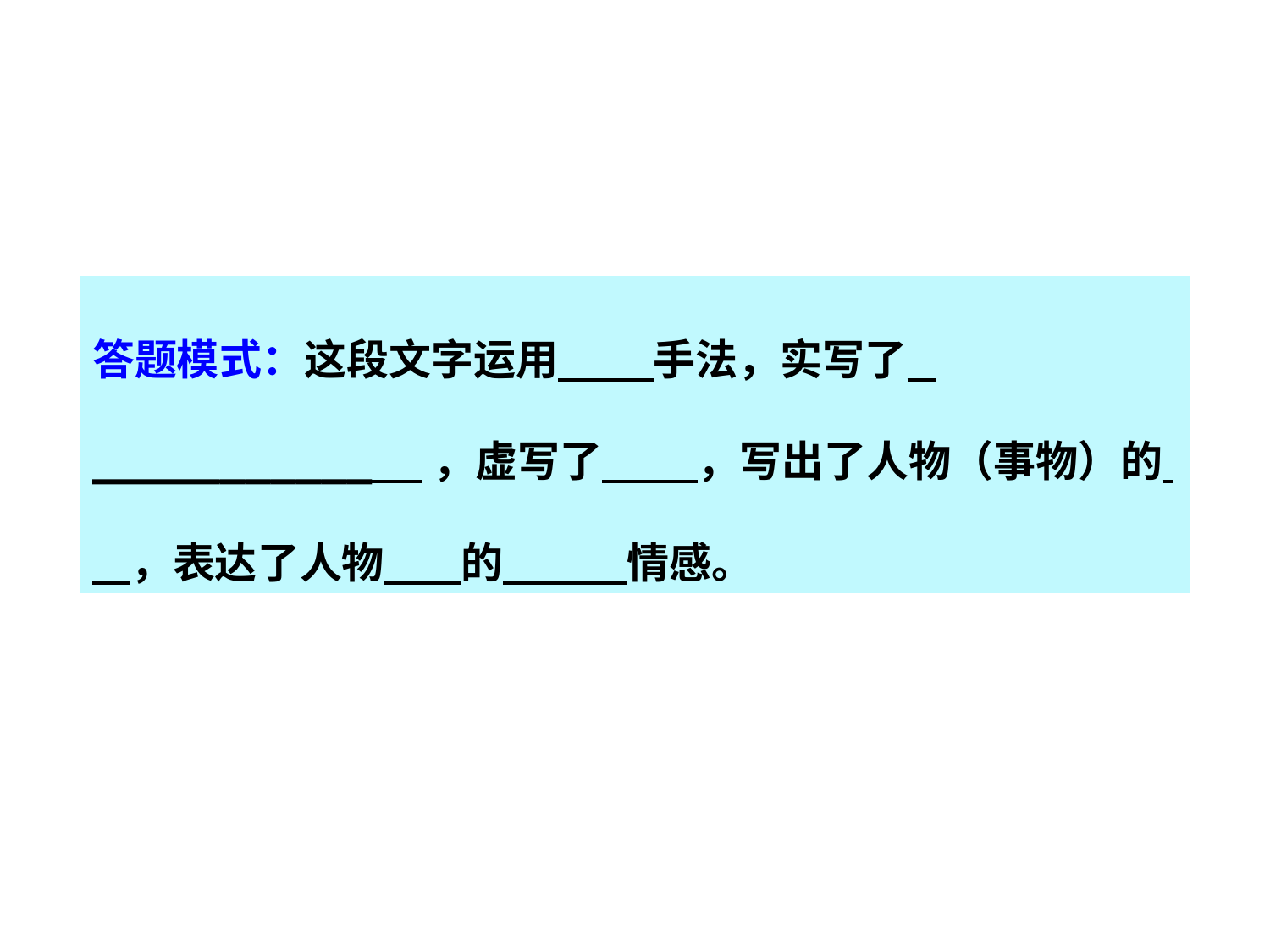

答题模式：这段文字运用          手法，实写了    ___________  ，虚写了          ，写出了人物（事物）的      ，表达了人物        的             情感。